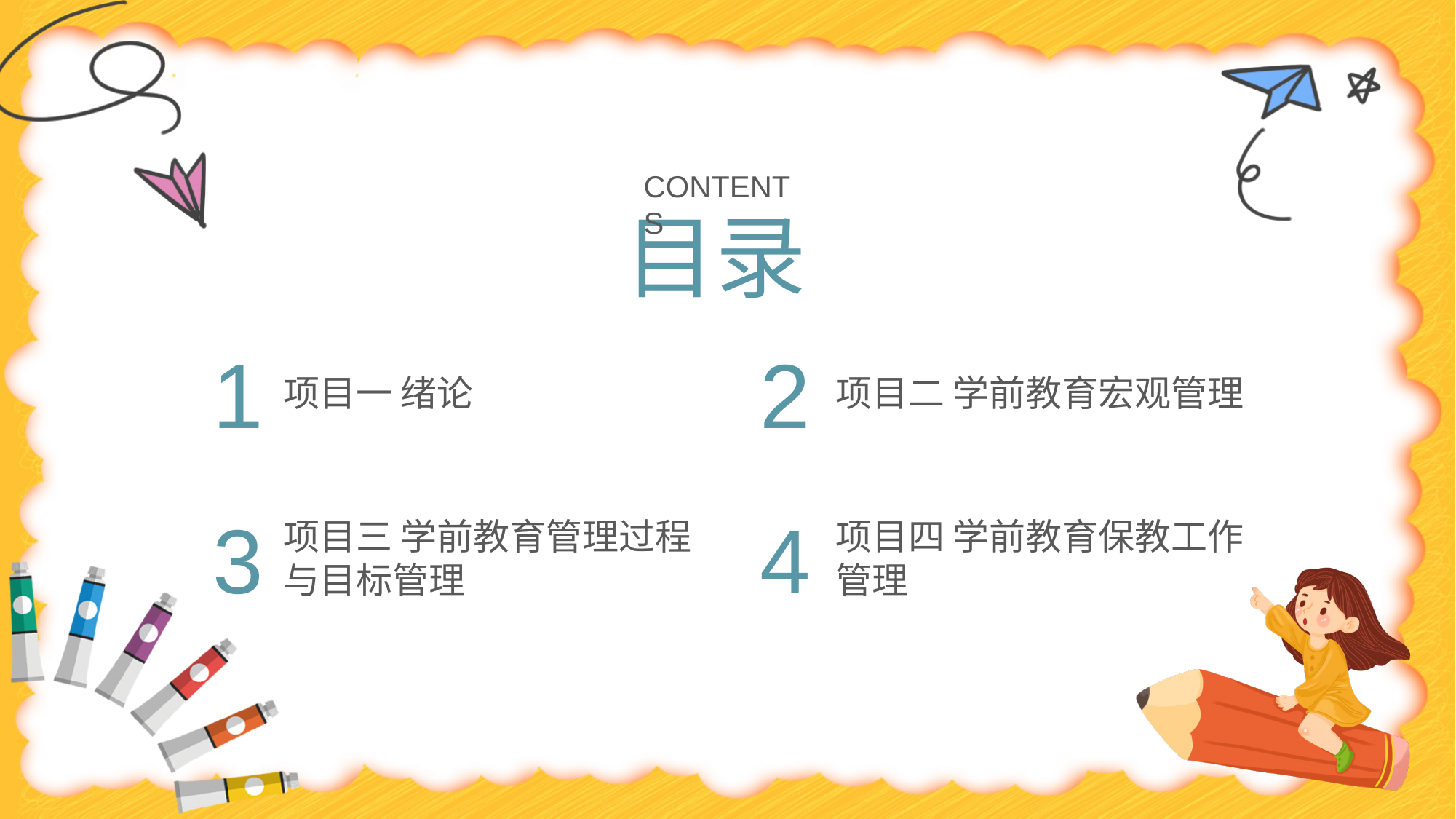

CONTENTS
目录
1
2
项目一 绪论
项目二 学前教育宏观管理
3
4
项目三 学前教育管理过程与目标管理
项目四 学前教育保教工作管理